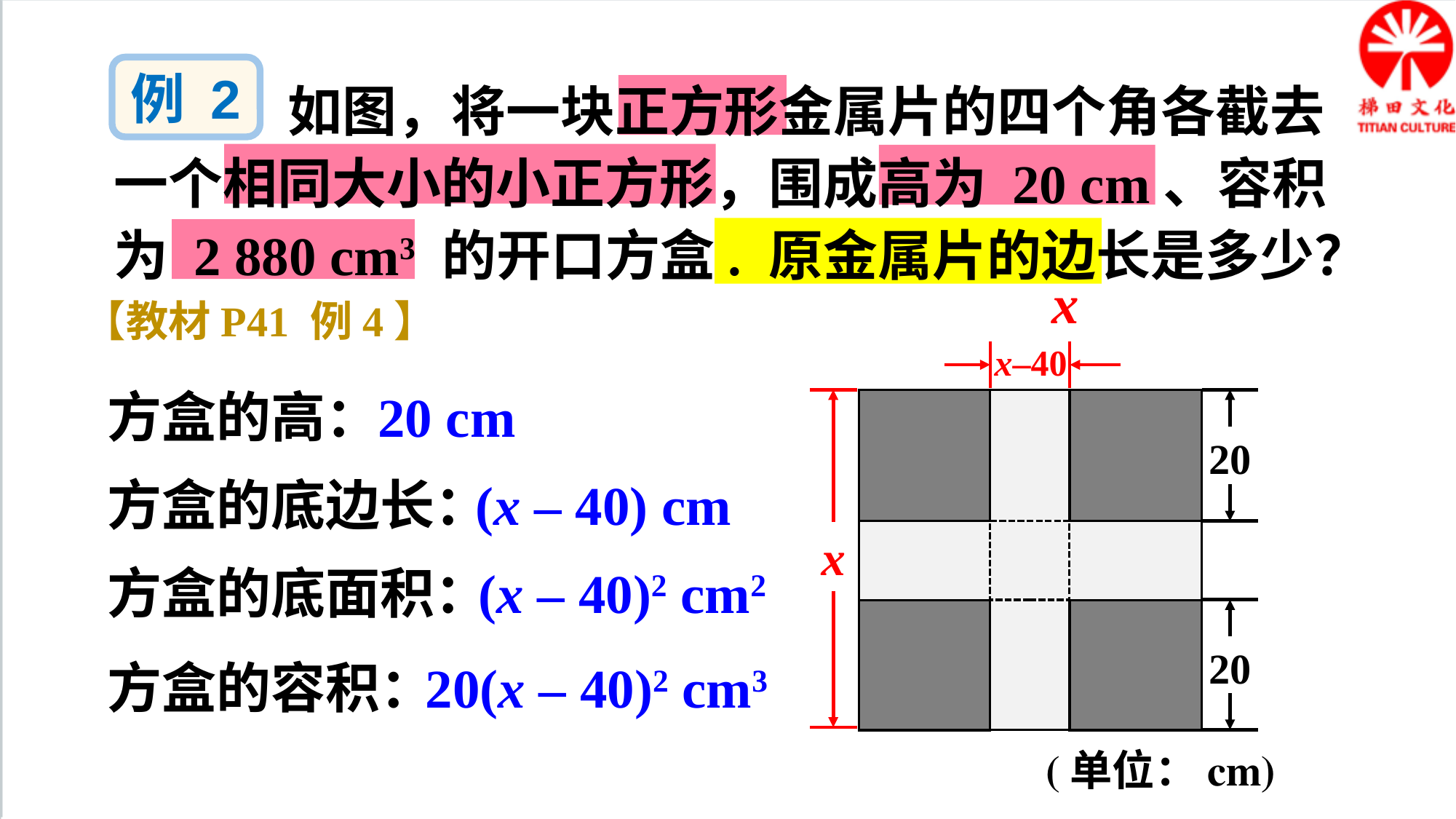

例 2
             如图，将一块正方形金属片的四个角各截去一个相同大小的小正方形，围成高为 20 cm、容积为 2 880 cm3 的开口方盒. 原金属片的边长是多少？

x
x–40
【教材P41 例4】
方盒的高：
20 cm

20
20
(单位：cm)
x
方盒的底边长：
(x – 40) cm
方盒的底面积：
(x – 40)2 cm2
方盒的容积：
20(x – 40)2 cm3